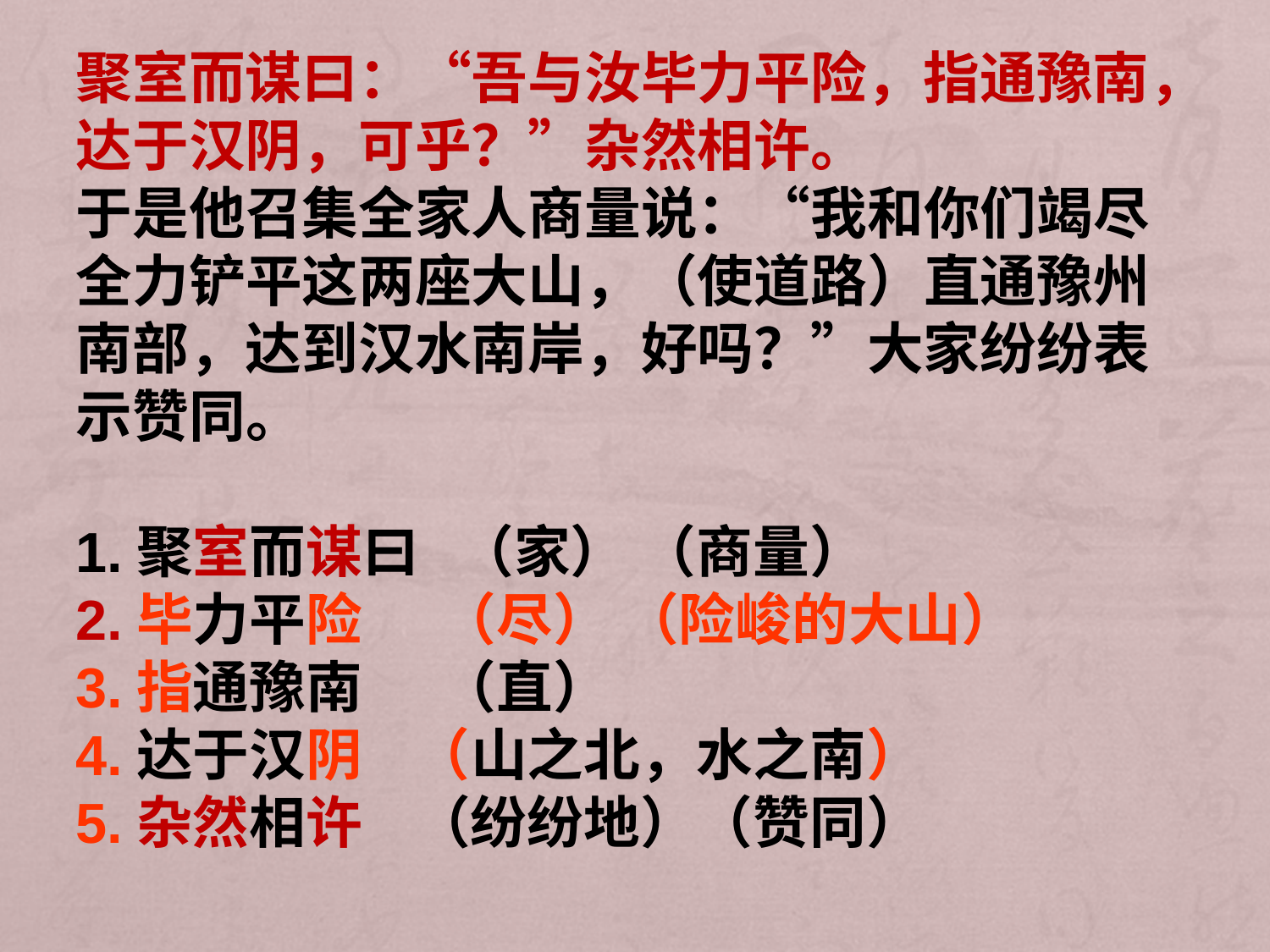

聚室而谋曰：“吾与汝毕力平险，指通豫南，达于汉阴，可乎？”杂然相许。
于是他召集全家人商量说：“我和你们竭尽全力铲平这两座大山，（使道路）直通豫州南部，达到汉水南岸，好吗？”大家纷纷表示赞同。

1.聚室而谋曰   （家） （商量）
2.毕力平险      （尽） （险峻的大山）
3.指通豫南      （直）
4.达于汉阴    （山之北，水之南）
5.杂然相许    （纷纷地）（赞同）